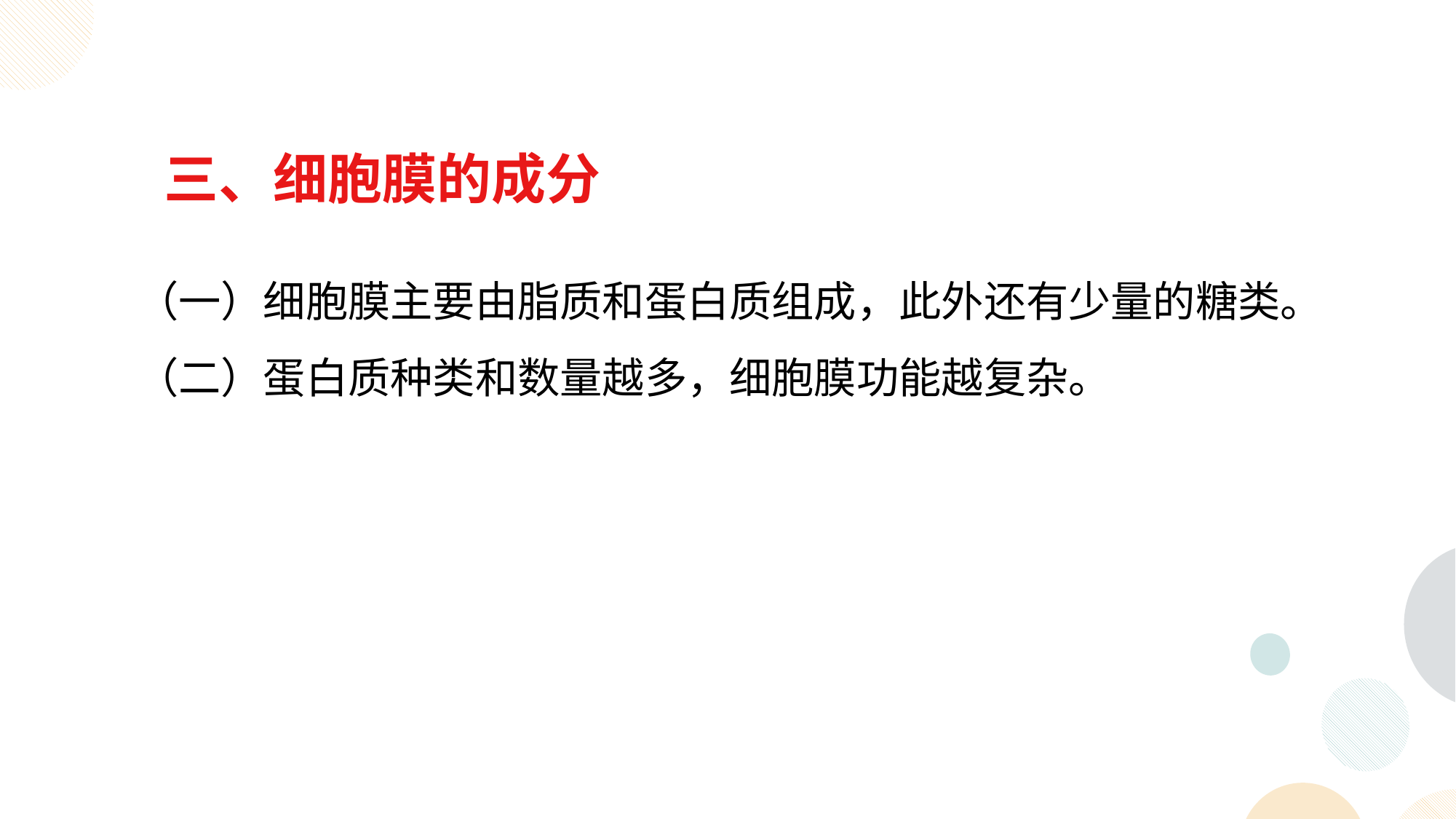

三、细胞膜的成分
    （一）细胞膜主要由脂质和蛋白质组成，此外还有少量的糖类。
    （二）蛋白质种类和数量越多，细胞膜功能越复杂。